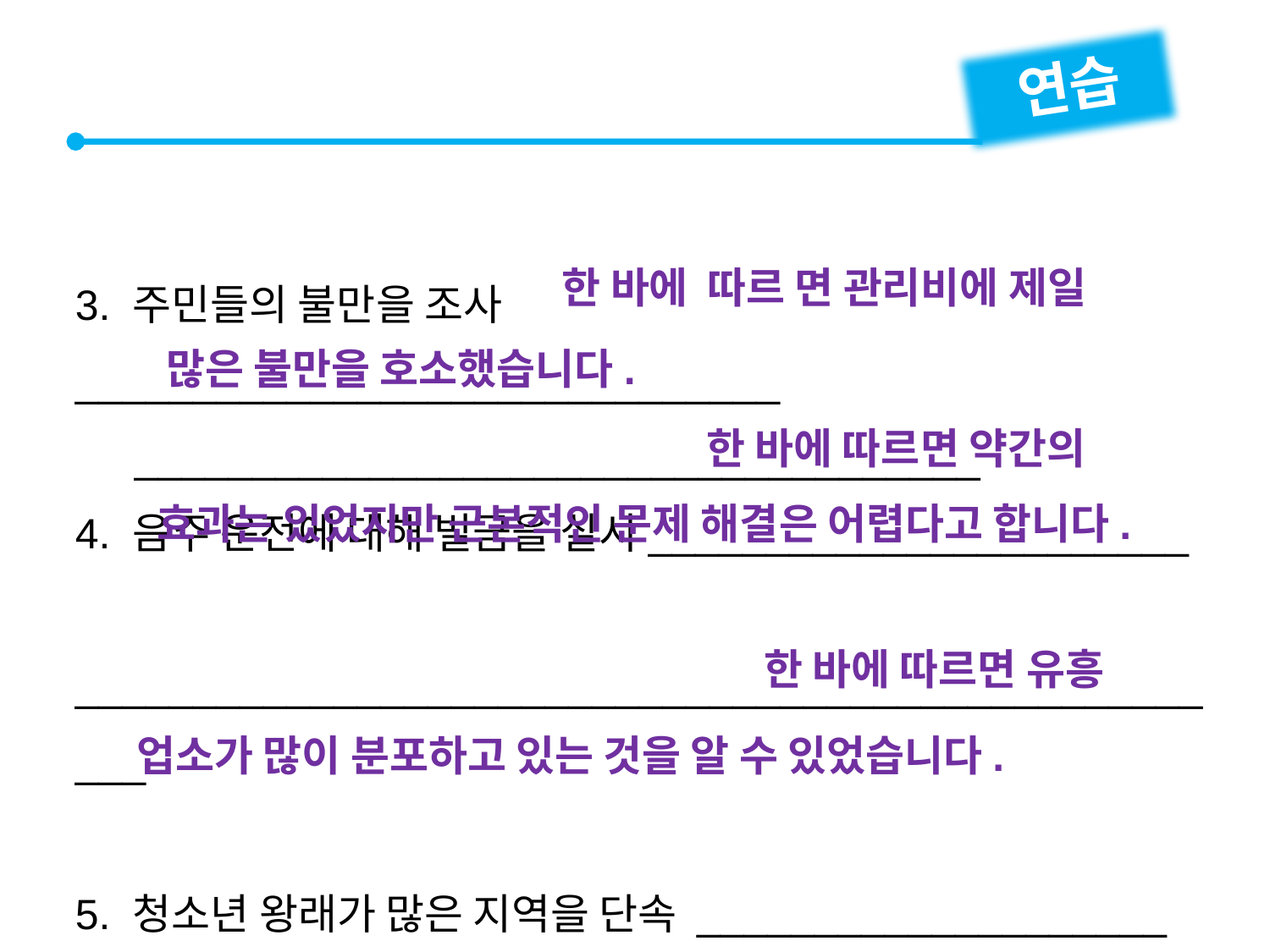

연습

3. 주민들의 불만을 조사 ______________________________
     ____________________________________
4. 음주 운전에 대해 벌금을 실시_______________________
    ___________________________________________________

5. 청소년 왕래가 많은 지역을 단속 ____________________
    _______________________________________________

한 바에  따르 면 관리비에 제일
많은 불만을 호소했습니다.
한 바에 따르면 약간의
 효과는 있었지만 근본적인 문제 해결은 어렵다고 합니다.
한 바에 따르면 유흥
업소가 많이 분포하고 있는 것을 알 수 있었습니다.